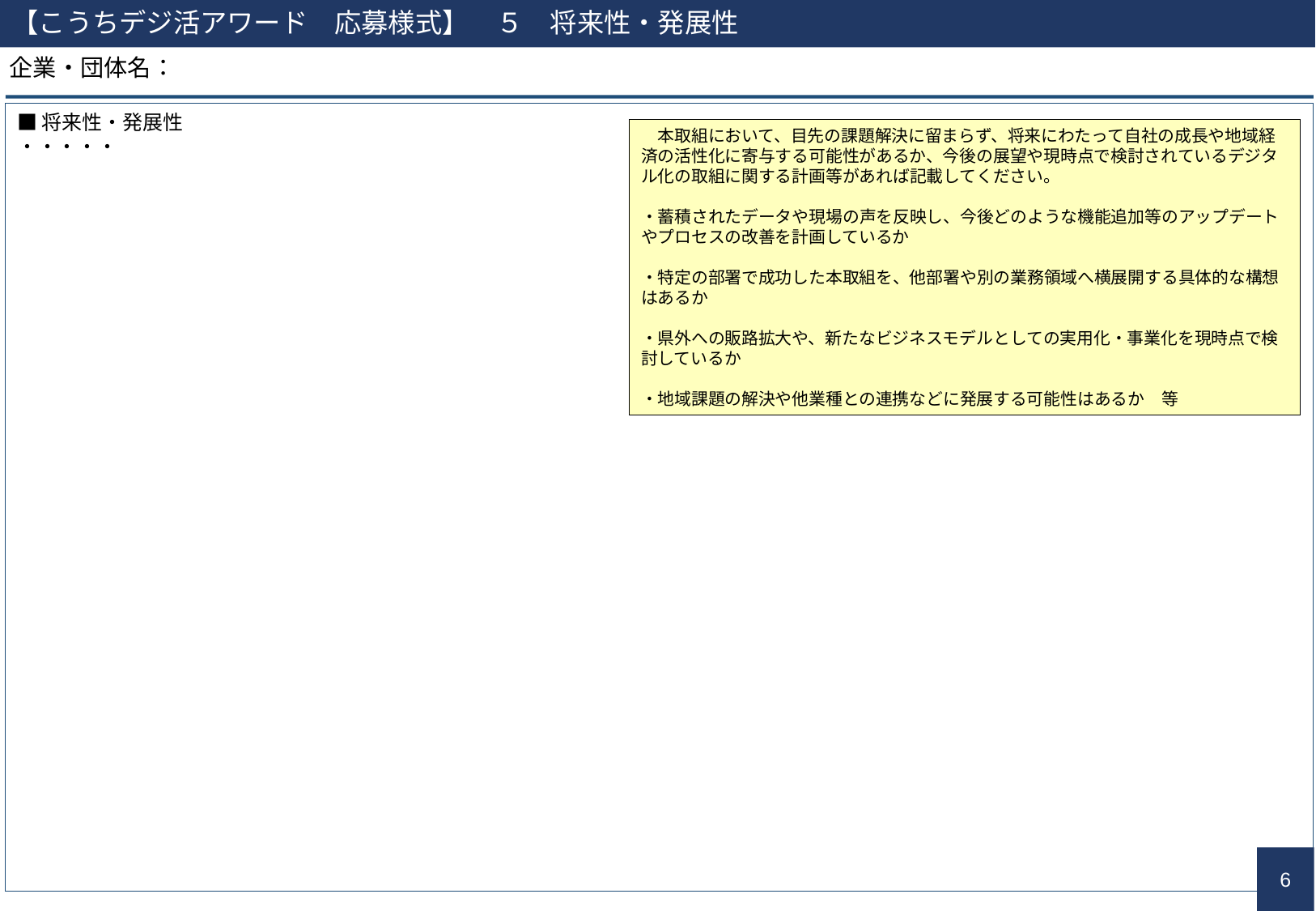

【こうちデジ活アワード　応募様式】　５　将来性・発展性
企業・団体名：

■将来性・発展性
・・・・・

　本取組において、目先の課題解決に留まらず、将来にわたって自社の成長や地域経済の活性化に寄与する可能性があるか、今後の展望や現時点で検討されているデジタル化の取組に関する計画等があれば記載してください。

・蓄積されたデータや現場の声を反映し、今後どのような機能追加等のアップデートやプロセスの改善を計画しているか

・特定の部署で成功した本取組を、他部署や別の業務領域へ横展開する具体的な構想はあるか

・県外への販路拡大や、新たなビジネスモデルとしての実用化・事業化を現時点で検討しているか

・地域課題の解決や他業種との連携などに発展する可能性はあるか　等
6